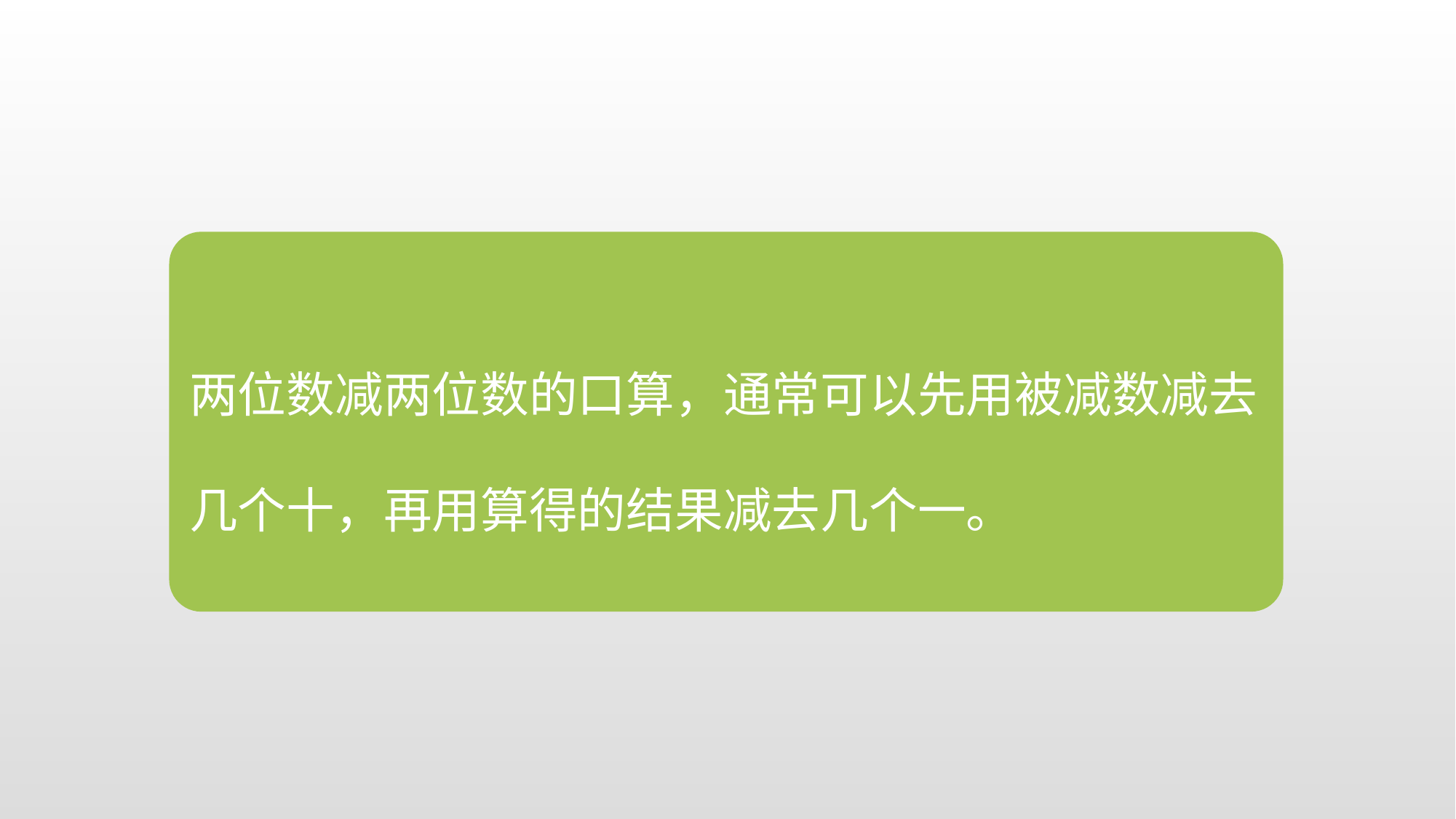

两位数减两位数的口算，通常可以先用被减数减去几个十，再用算得的结果减去几个一。